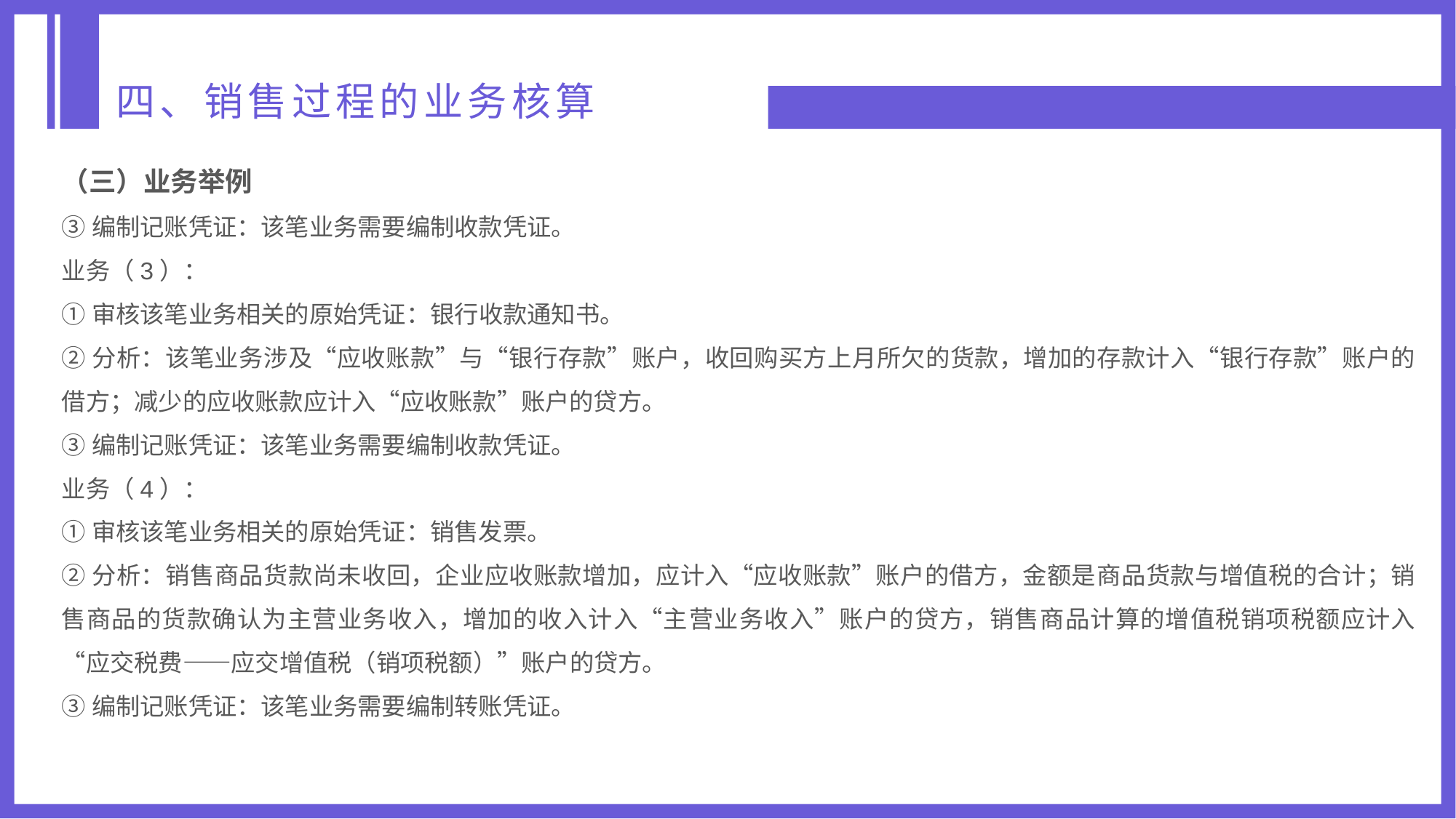

四、销售过程的业务核算
（三）业务举例
③编制记账凭证：该笔业务需要编制收款凭证。
业务（3）：
①审核该笔业务相关的原始凭证：银行收款通知书。
②分析：该笔业务涉及“应收账款”与“银行存款”账户，收回购买方上月所欠的货款，增加的存款计入“银行存款”账户的借方；减少的应收账款应计入“应收账款”账户的贷方。
③编制记账凭证：该笔业务需要编制收款凭证。
业务（4）：
①审核该笔业务相关的原始凭证：销售发票。
②分析：销售商品货款尚未收回，企业应收账款增加，应计入“应收账款”账户的借方，金额是商品货款与增值税的合计；销售商品的货款确认为主营业务收入，增加的收入计入“主营业务收入”账户的贷方，销售商品计算的增值税销项税额应计入“应交税费——应交增值税（销项税额）”账户的贷方。
③编制记账凭证：该笔业务需要编制转账凭证。